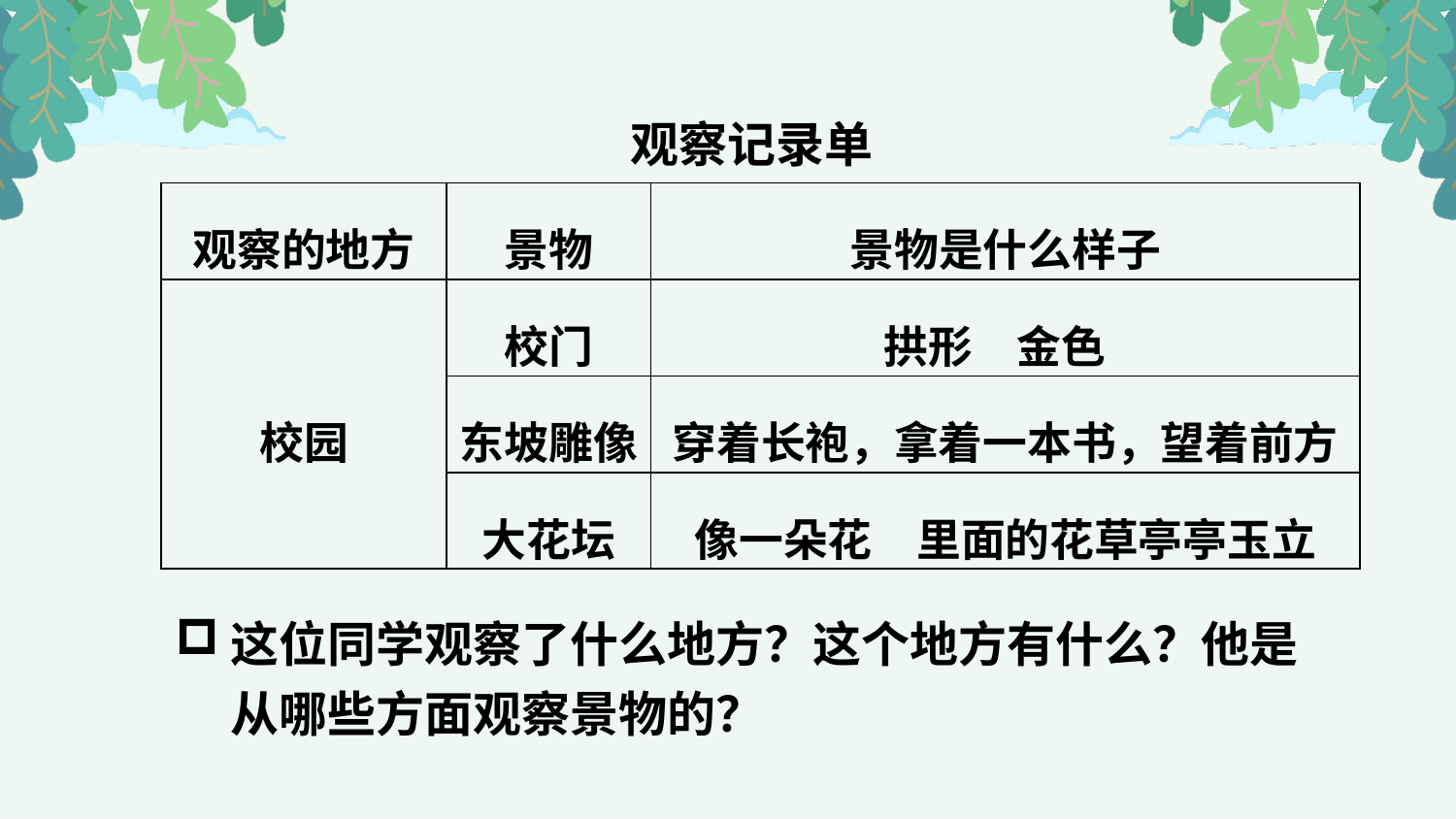

观察记录单
| 观察的地方 | 景物 | 景物是什么样子 |
| --- | --- | --- |
| 校园 | 校门 | 拱形　金色 |
|  | 东坡雕像 | 穿着长袍，拿着一本书，望着前方 |
|  | 大花坛 | 像一朵花　里面的花草亭亭玉立 |
这位同学观察了什么地方？这个地方有什么？他是从哪些方面观察景物的？